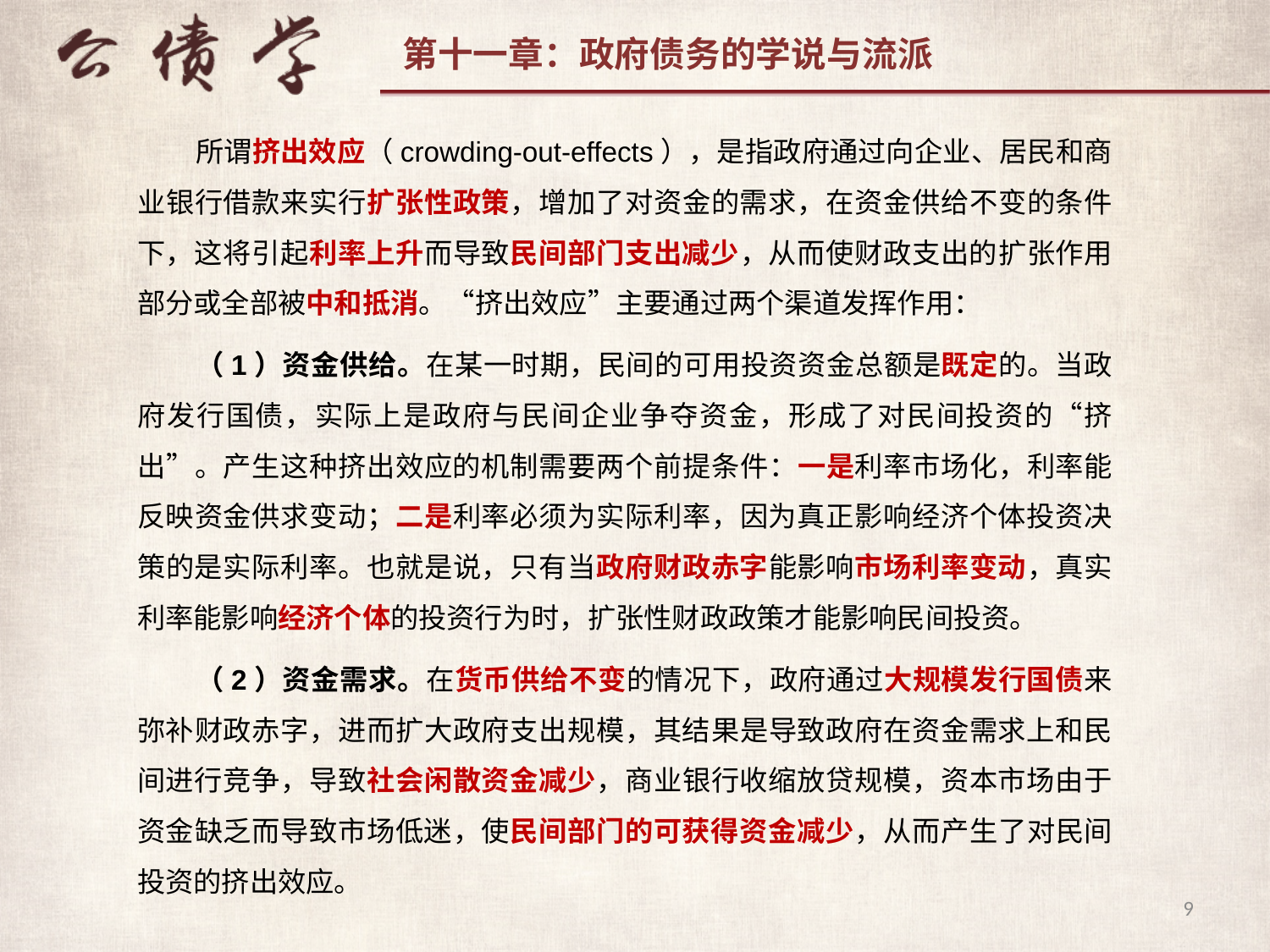

所谓挤出效应（crowding-out-effects），是指政府通过向企业、居民和商业银行借款来实行扩张性政策，增加了对资金的需求，在资金供给不变的条件下，这将引起利率上升而导致民间部门支出减少，从而使财政支出的扩张作用部分或全部被中和抵消。“挤出效应”主要通过两个渠道发挥作用：
（1）资金供给。在某一时期，民间的可用投资资金总额是既定的。当政府发行国债，实际上是政府与民间企业争夺资金，形成了对民间投资的“挤出”。产生这种挤出效应的机制需要两个前提条件：一是利率市场化，利率能反映资金供求变动；二是利率必须为实际利率，因为真正影响经济个体投资决策的是实际利率。也就是说，只有当政府财政赤字能影响市场利率变动，真实利率能影响经济个体的投资行为时，扩张性财政政策才能影响民间投资。
（2）资金需求。在货币供给不变的情况下，政府通过大规模发行国债来弥补财政赤字，进而扩大政府支出规模，其结果是导致政府在资金需求上和民间进行竞争，导致社会闲散资金减少，商业银行收缩放贷规模，资本市场由于资金缺乏而导致市场低迷，使民间部门的可获得资金减少，从而产生了对民间投资的挤出效应。
9